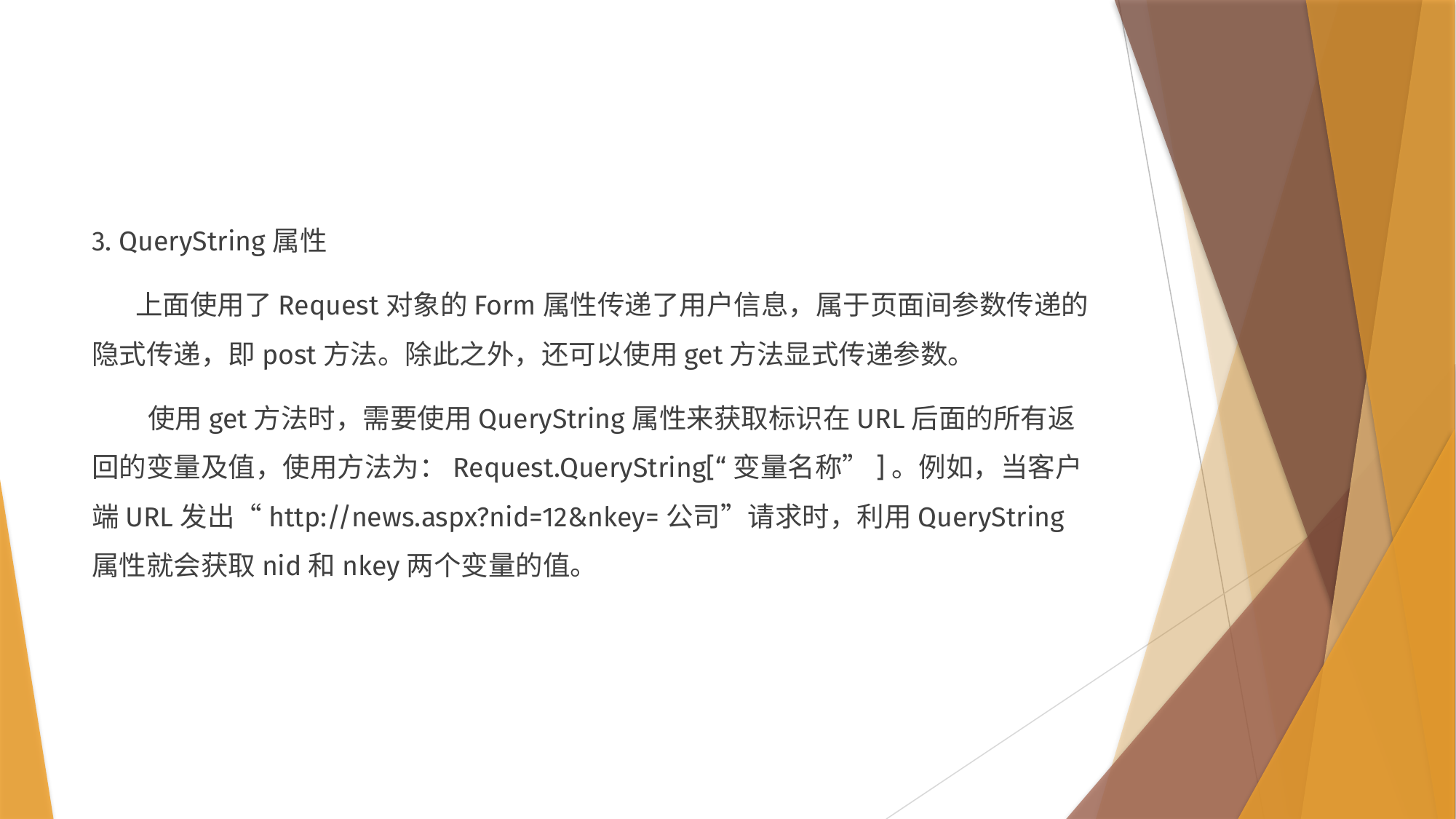

#
3. QueryString属性
      上面使用了Request对象的Form属性传递了用户信息，属于页面间参数传递的隐式传递，即post方法。除此之外，还可以使用get方法显式传递参数。
        使用get方法时，需要使用QueryString属性来获取标识在URL后面的所有返回的变量及值，使用方法为：Request.QueryString[“变量名称”]。例如，当客户端URL发出“http://news.aspx?nid=12&nkey=公司”请求时，利用QueryString属性就会获取nid和nkey两个变量的值。